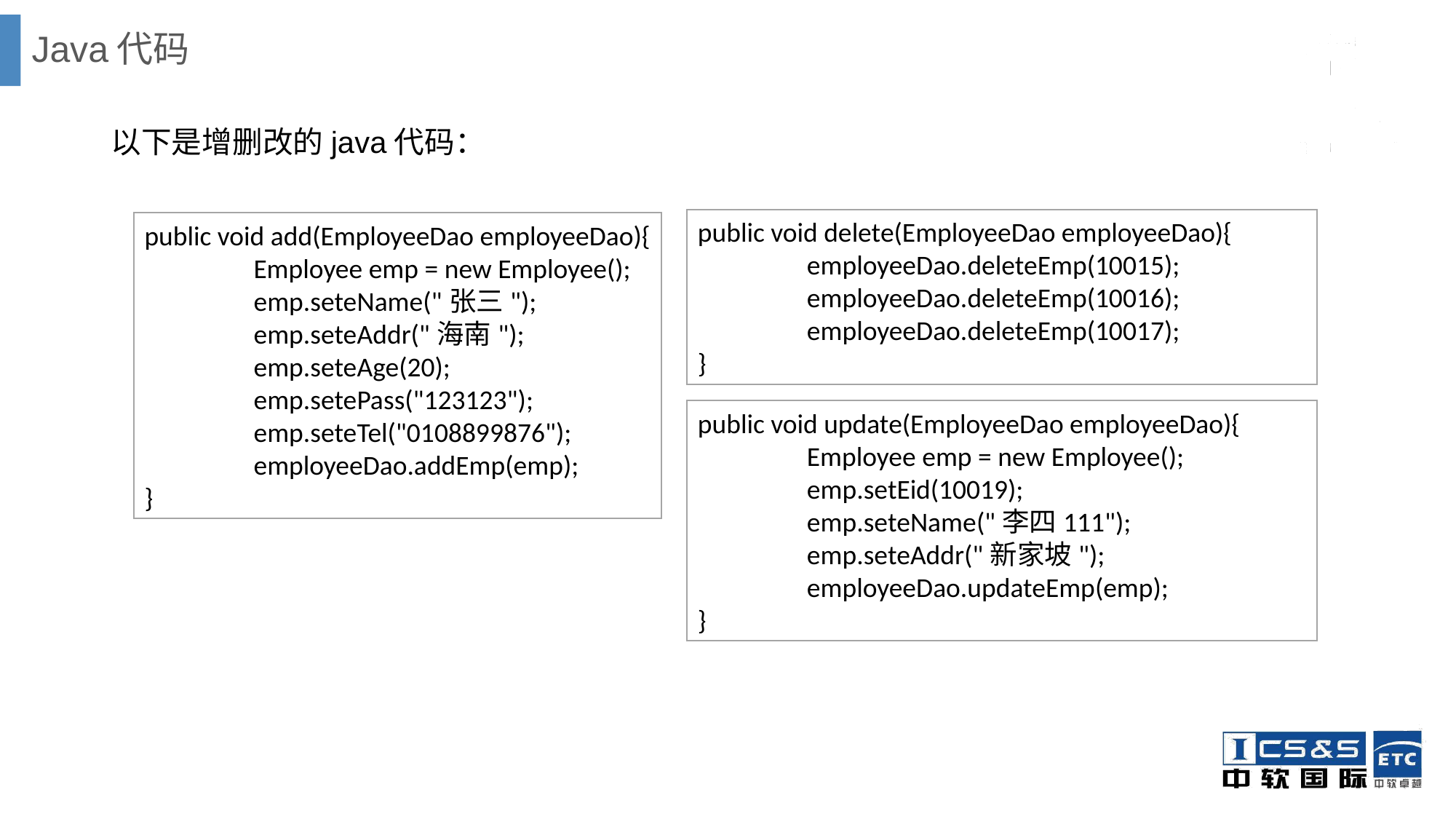

# Java代码
以下是增删改的java代码：

public void delete(EmployeeDao employeeDao){
	employeeDao.deleteEmp(10015);
	employeeDao.deleteEmp(10016);
	employeeDao.deleteEmp(10017);
}
public void add(EmployeeDao employeeDao){
	Employee emp = new Employee();
	emp.seteName("张三");
	emp.seteAddr("海南");
	emp.seteAge(20);
	emp.setePass("123123");
	emp.seteTel("0108899876");
	employeeDao.addEmp(emp);
}
public void update(EmployeeDao employeeDao){
	Employee emp = new Employee();
	emp.setEid(10019);
	emp.seteName("李四111");
	emp.seteAddr("新家坡");
	employeeDao.updateEmp(emp);
}